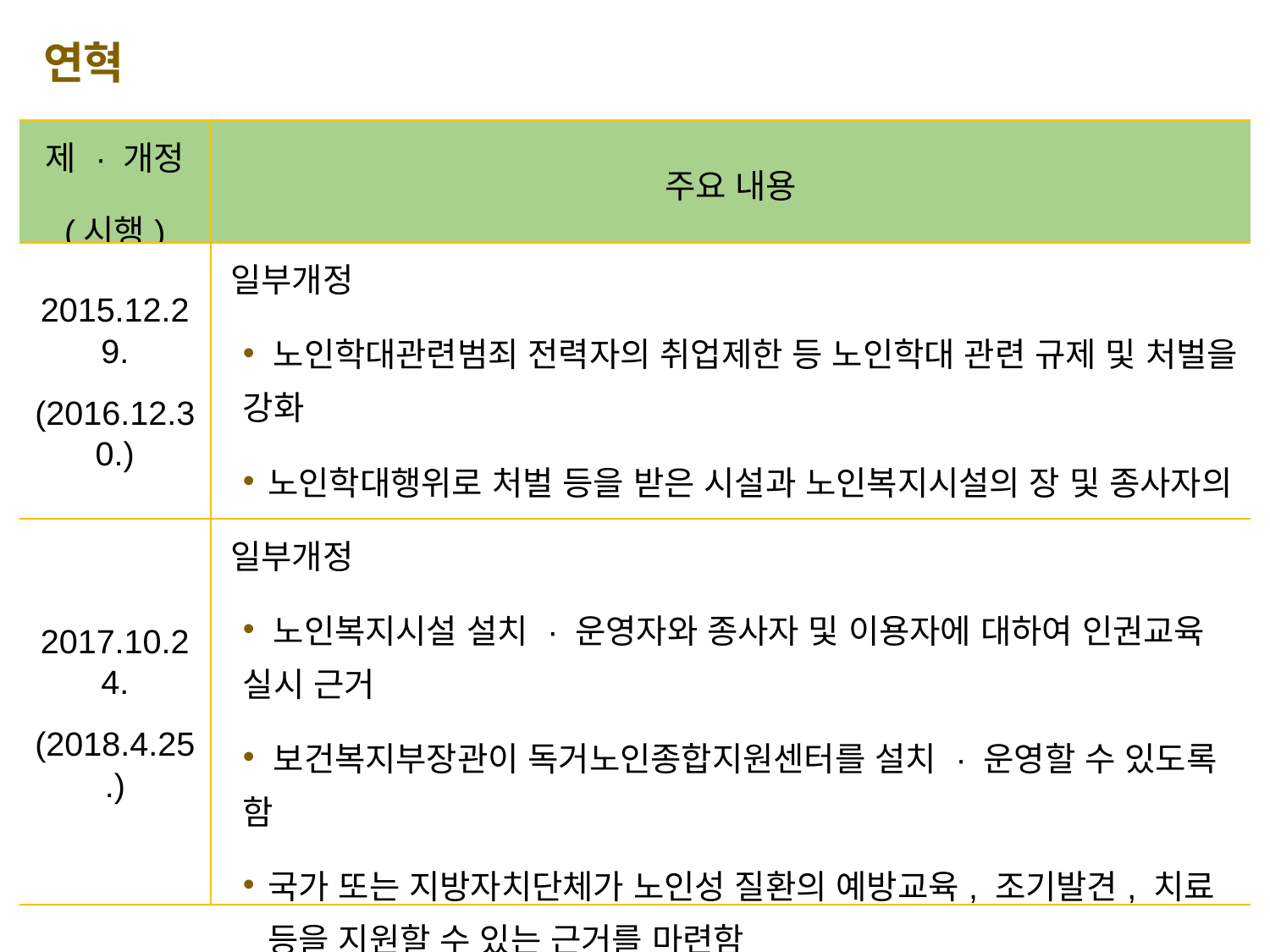

연혁
| 제 · 개정 (시행) | 주요 내용 |
| --- | --- |
| 2015.12.29. (2016.12.30.) | 일부개정 노인학대관련범죄 전력자의 취업제한 등 노인학대 관련 규제 및 처벌을 강화 노인학대행위로 처벌 등을 받은 시설과 노인복지시설의 장 및 종사자의 명단을 공표할 수 있도록 함 |
| 2017.10.24. (2018.4.25.) | 일부개정 노인복지시설 설치 · 운영자와 종사자 및 이용자에 대하여 인권교육 실시 근거 보건복지부장관이 독거노인종합지원센터를 설치 · 운영할 수 있도록 함 국가 또는 지방자치단체가 노인성 질환의 예방교육, 조기발견, 치료 등을 지원할 수 있는 근거를 마련함 |